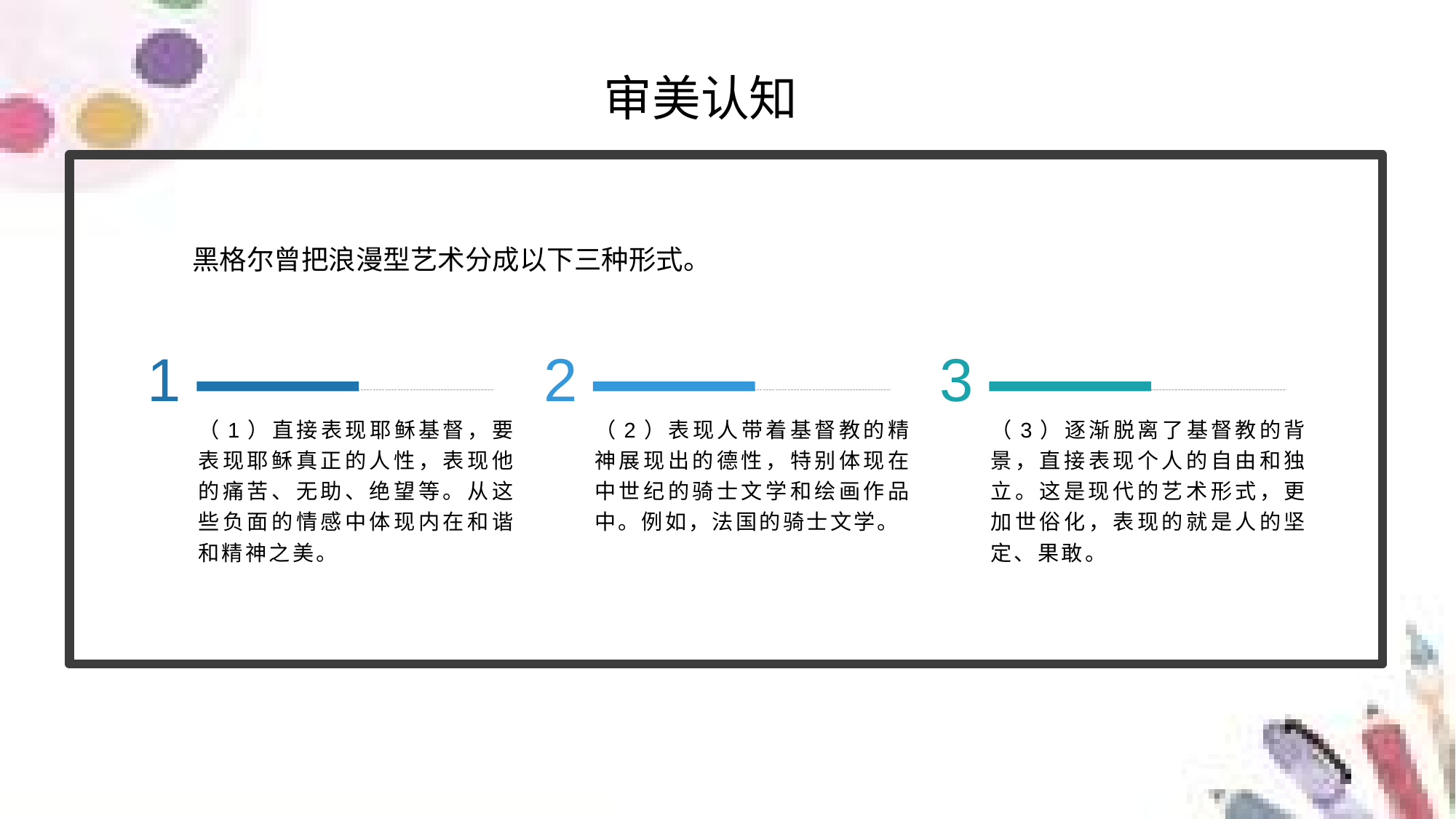

审美认知

黑格尔曾把浪漫型艺术分成以下三种形式。
1
2
3

（1）直接表现耶稣基督，要表现耶稣真正的人性，表现他的痛苦、无助、绝望等。从这些负面的情感中体现内在和谐和精神之美。
（2）表现人带着基督教的精神展现出的德性，特别体现在中世纪的骑士文学和绘画作品中。例如，法国的骑士文学。
（3）逐渐脱离了基督教的背景，直接表现个人的自由和独立。这是现代的艺术形式，更加世俗化，表现的就是人的坚定、果敢。